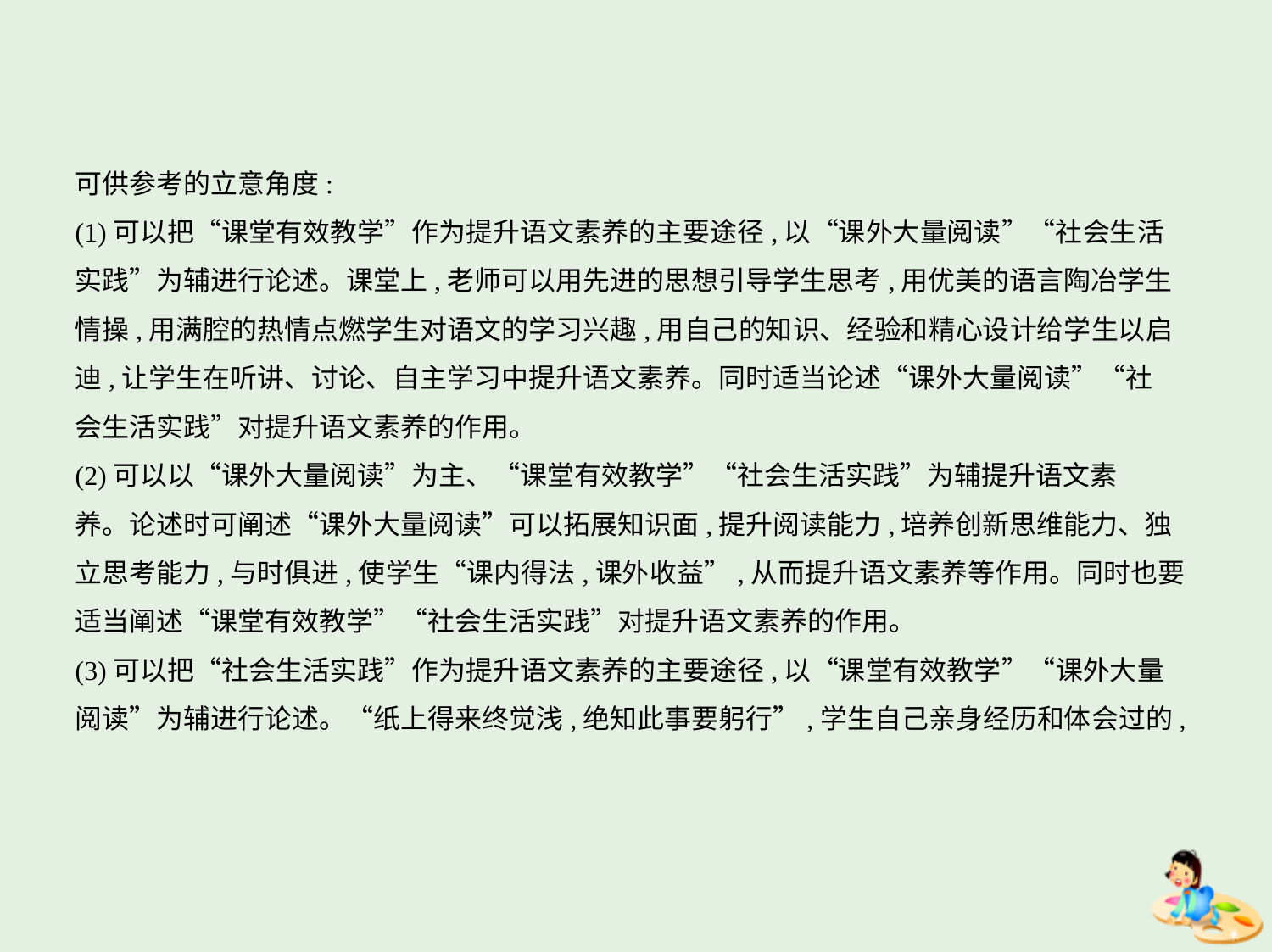

可供参考的立意角度:
(1)可以把“课堂有效教学”作为提升语文素养的主要途径,以“课外大量阅读”“社会生活
实践”为辅进行论述。课堂上,老师可以用先进的思想引导学生思考,用优美的语言陶冶学生
情操,用满腔的热情点燃学生对语文的学习兴趣,用自己的知识、经验和精心设计给学生以启
迪,让学生在听讲、讨论、自主学习中提升语文素养。同时适当论述“课外大量阅读”“社
会生活实践”对提升语文素养的作用。
(2)可以以“课外大量阅读”为主、“课堂有效教学”“社会生活实践”为辅提升语文素
养。论述时可阐述“课外大量阅读”可以拓展知识面,提升阅读能力,培养创新思维能力、独
立思考能力,与时俱进,使学生“课内得法,课外收益”,从而提升语文素养等作用。同时也要
适当阐述“课堂有效教学”“社会生活实践”对提升语文素养的作用。
(3)可以把“社会生活实践”作为提升语文素养的主要途径,以“课堂有效教学”“课外大量
阅读”为辅进行论述。“纸上得来终觉浅,绝知此事要躬行”,学生自己亲身经历和体会过的,